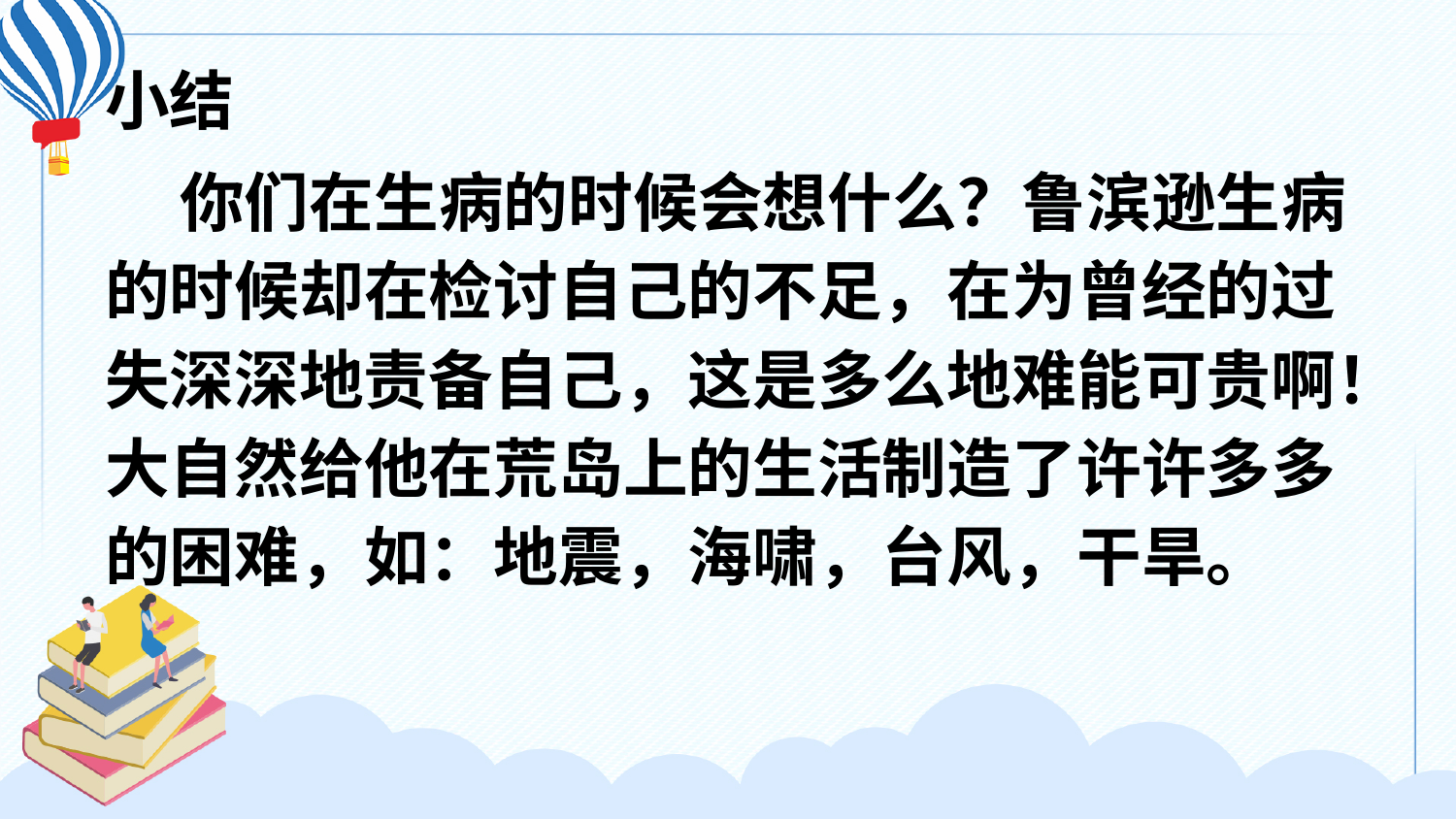

小结
    你们在生病的时候会想什么？鲁滨逊生病的时候却在检讨自己的不足，在为曾经的过失深深地责备自己，这是多么地难能可贵啊！大自然给他在荒岛上的生活制造了许许多多的困难，如：地震，海啸，台风，干旱。